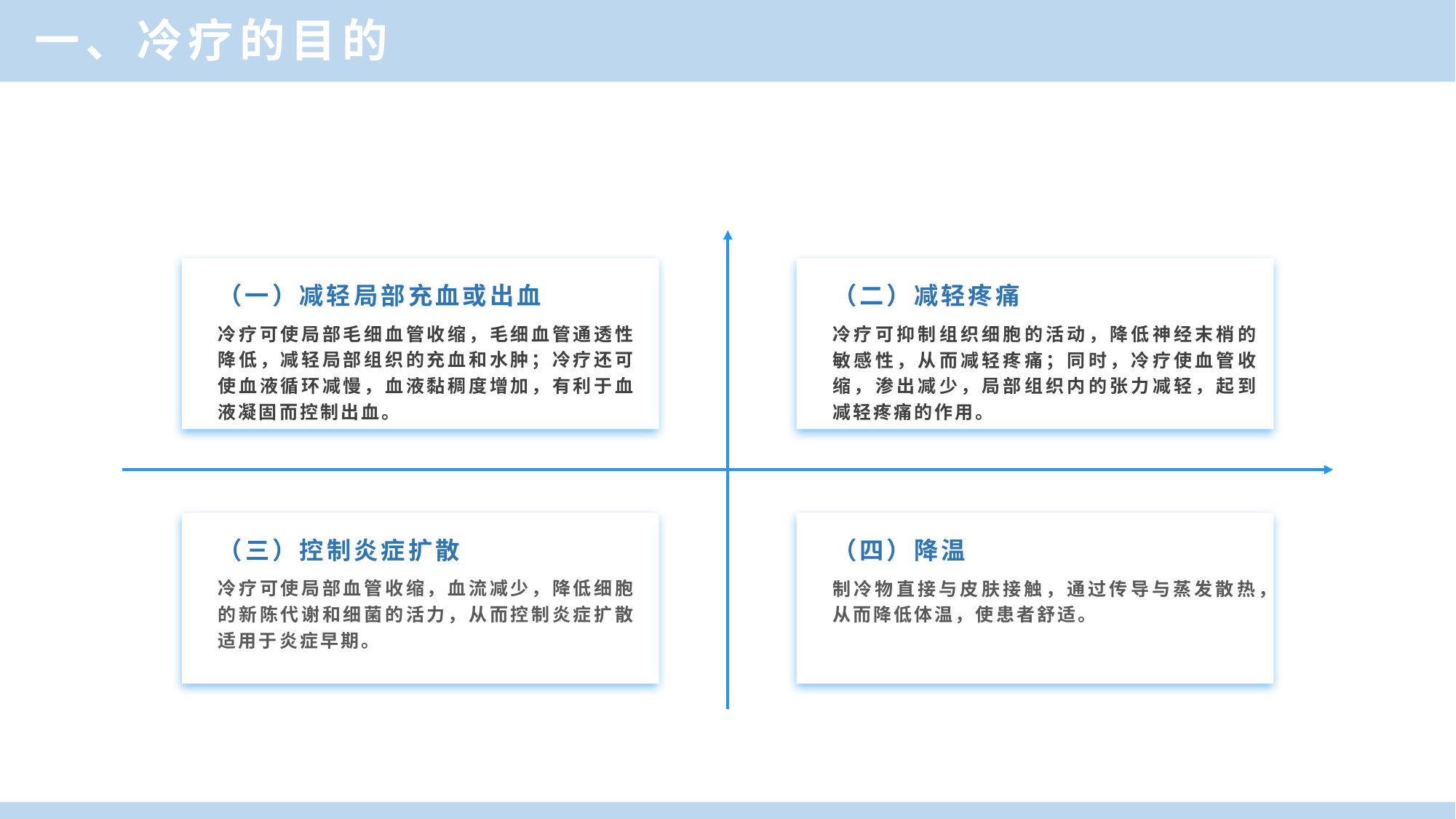

一、冷疗的目的

（一）减轻局部充血或出血

（二）减轻疼痛
冷疗可使局部毛细血管收缩，毛细血管通透性降低，减轻局部组织的充血和水肿；冷疗还可使血液循环减慢，血液黏稠度增加，有利于血液凝固而控制出血。
冷疗可抑制组织细胞的活动，降低神经末梢的敏感性，从而减轻疼痛；同时，冷疗使血管收缩，渗出减少，局部组织内的张力减轻，起到减轻疼痛的作用。

（三）控制炎症扩散

（四）降温
冷疗可使局部血管收缩，血流减少，降低细胞的新陈代谢和细菌的活力，从而控制炎症扩散适用于炎症早期。
制冷物直接与皮肤接触，通过传导与蒸发散热，从而降低体温，使患者舒适。